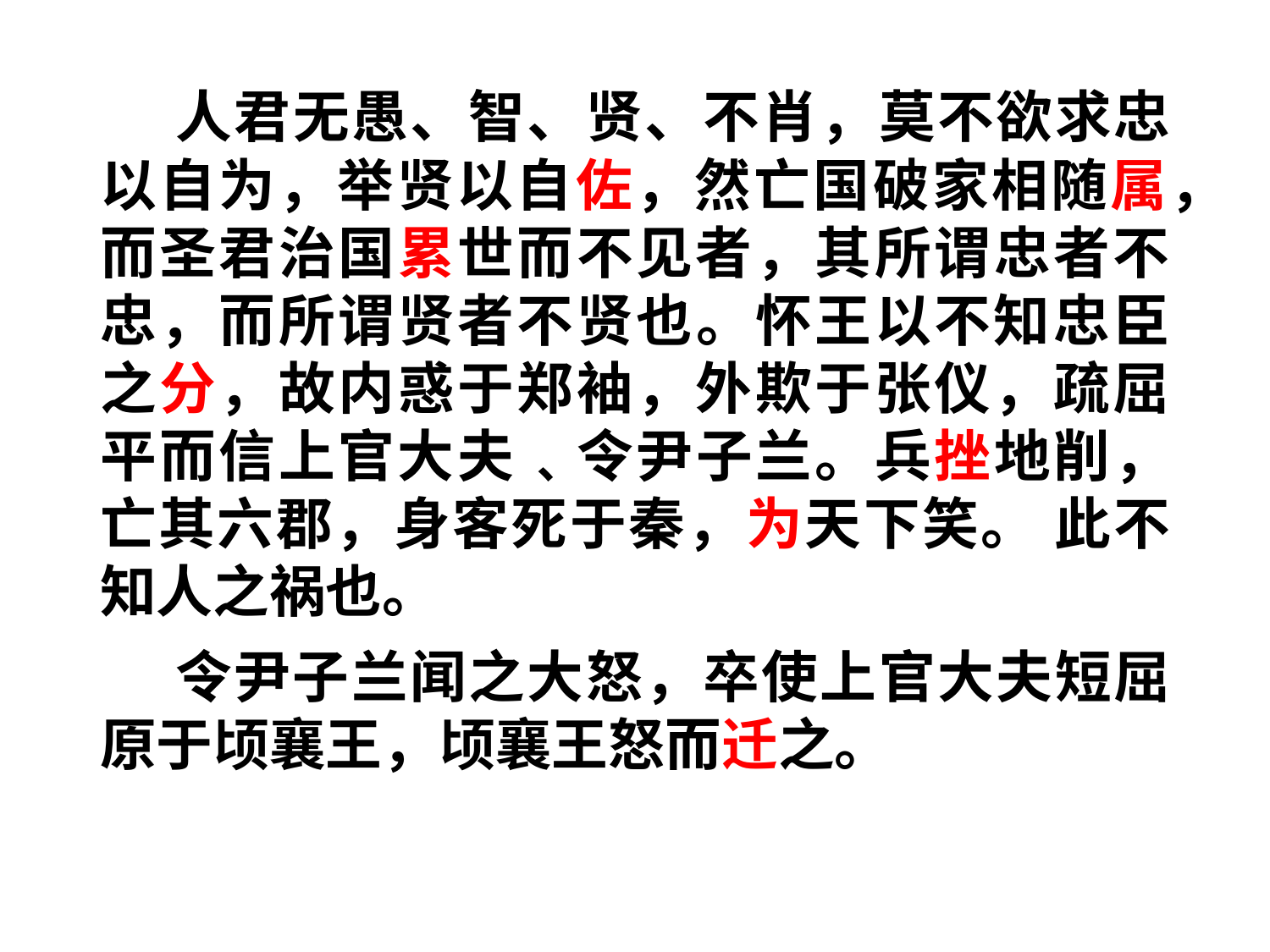

人君无愚、智、贤、不肖，莫不欲求忠以自为，举贤以自佐，然亡国破家相随属，而圣君治国累世而不见者，其所谓忠者不忠，而所谓贤者不贤也。怀王以不知忠臣之分，故内惑于郑袖，外欺于张仪，疏屈平而信上官大夫﹑令尹子兰。兵挫地削，亡其六郡，身客死于秦，为天下笑。 此不知人之祸也。
    令尹子兰闻之大怒，卒使上官大夫短屈原于顷襄王，顷襄王怒而迁之。